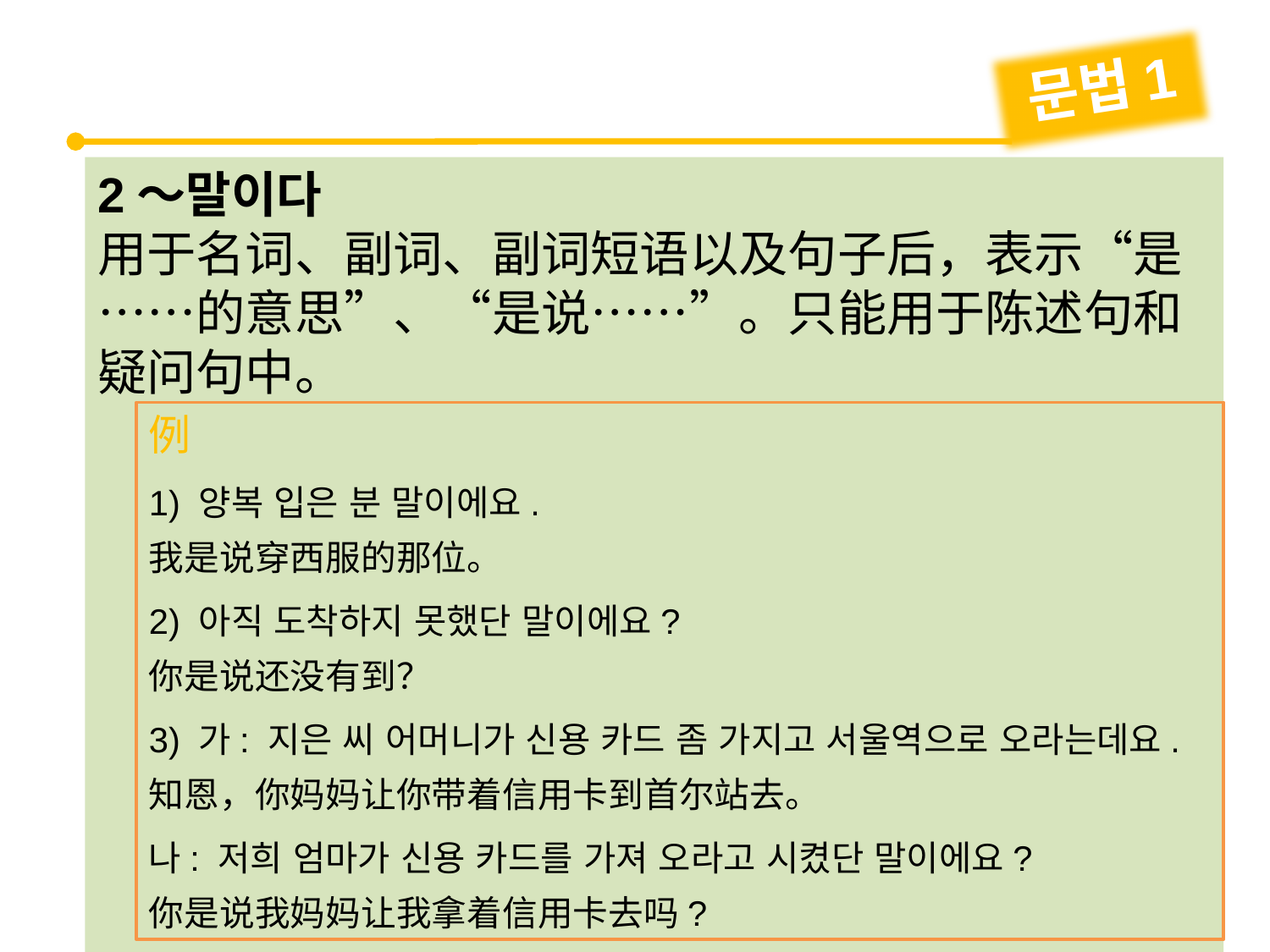

문법1
2～말이다
用于名词、副词、副词短语以及句子后，表示“是……的意思”、“是说……”。只能用于陈述句和疑问句中。

例
1) 양복 입은 분 말이에요.
我是说穿西服的那位。
2) 아직 도착하지 못했단 말이에요?
你是说还没有到？
3) 가: 지은 씨 어머니가 신용 카드 좀 가지고 서울역으로 오라는데요.
知恩，你妈妈让你带着信用卡到首尔站去。
나: 저희 엄마가 신용 카드를 가져 오라고 시켰단 말이에요?
你是说我妈妈让我拿着信用卡去吗?